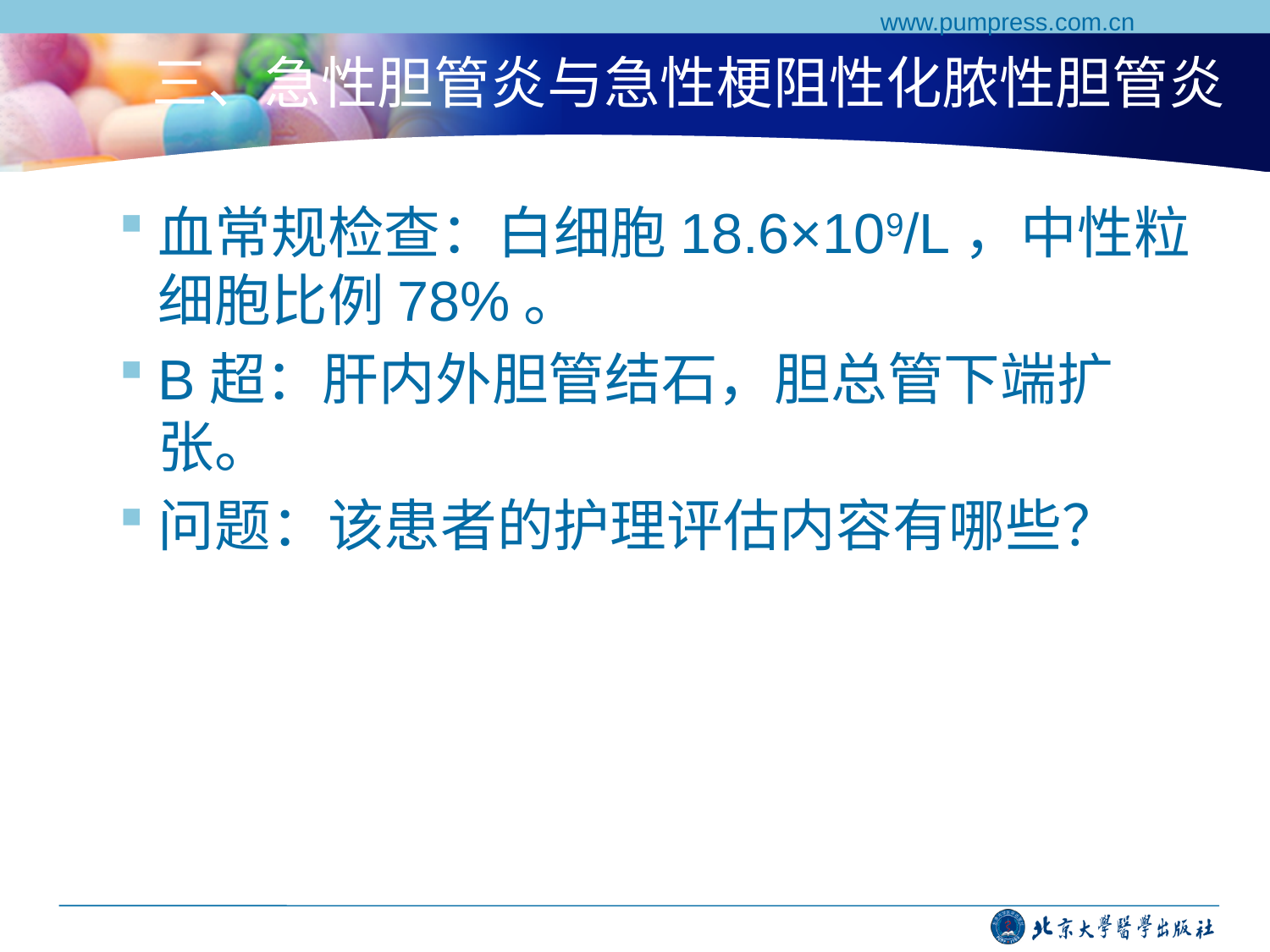

www.pumpress.com.cn
# 三、急性胆管炎与急性梗阻性化脓性胆管炎
血常规检查：白细胞18.6×109/L，中性粒细胞比例78%。
B超：肝内外胆管结石，胆总管下端扩张。
问题：该患者的护理评估内容有哪些？